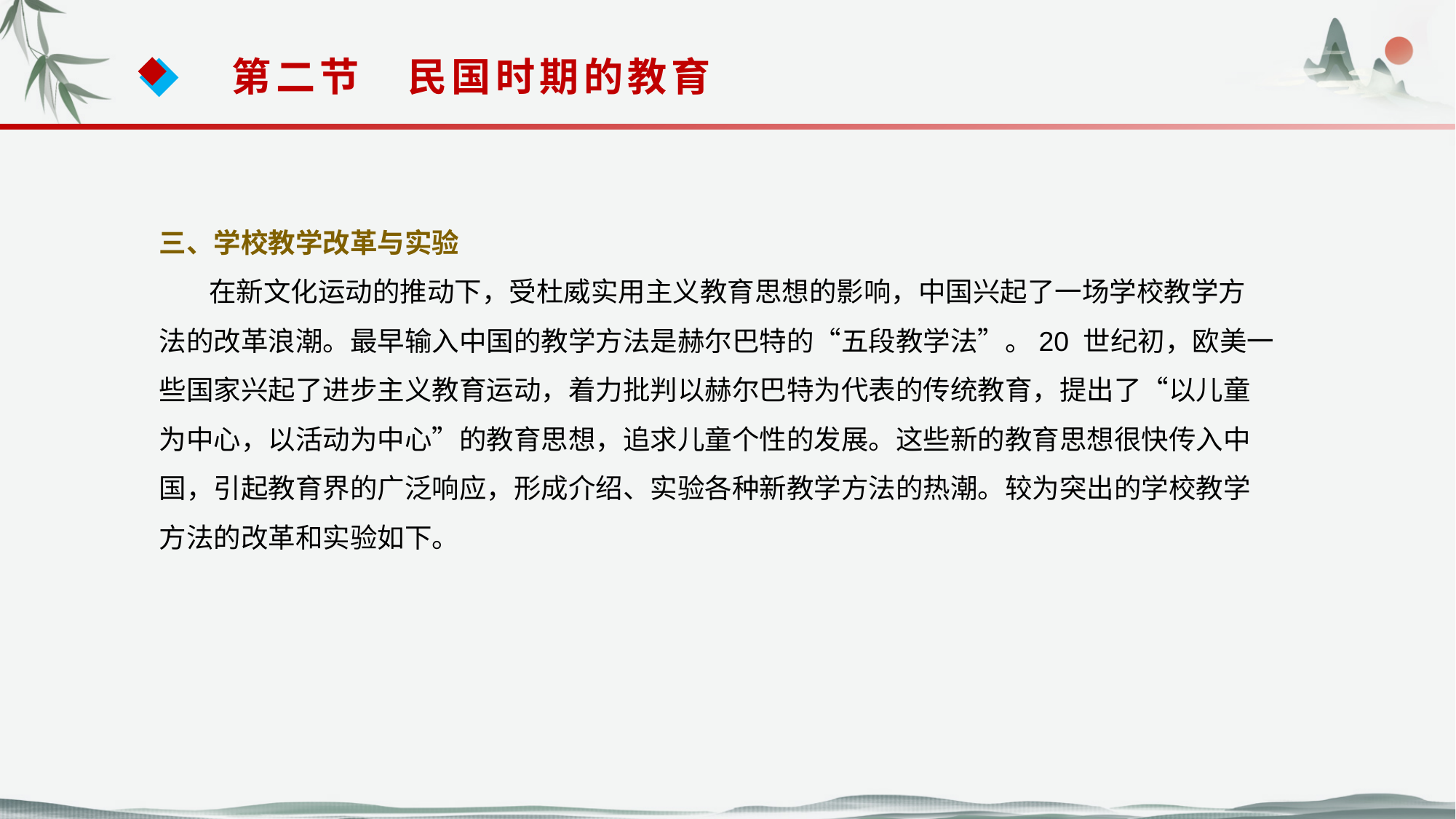

第二节　民国时期的教育

三、学校教学改革与实验
       在新文化运动的推动下，受杜威实用主义教育思想的影响，中国兴起了一场学校教学方
法的改革浪潮。最早输入中国的教学方法是赫尔巴特的“五段教学法”。20 世纪初，欧美一
些国家兴起了进步主义教育运动，着力批判以赫尔巴特为代表的传统教育，提出了“以儿童
为中心，以活动为中心”的教育思想，追求儿童个性的发展。这些新的教育思想很快传入中
国，引起教育界的广泛响应，形成介绍、实验各种新教学方法的热潮。较为突出的学校教学
方法的改革和实验如下。